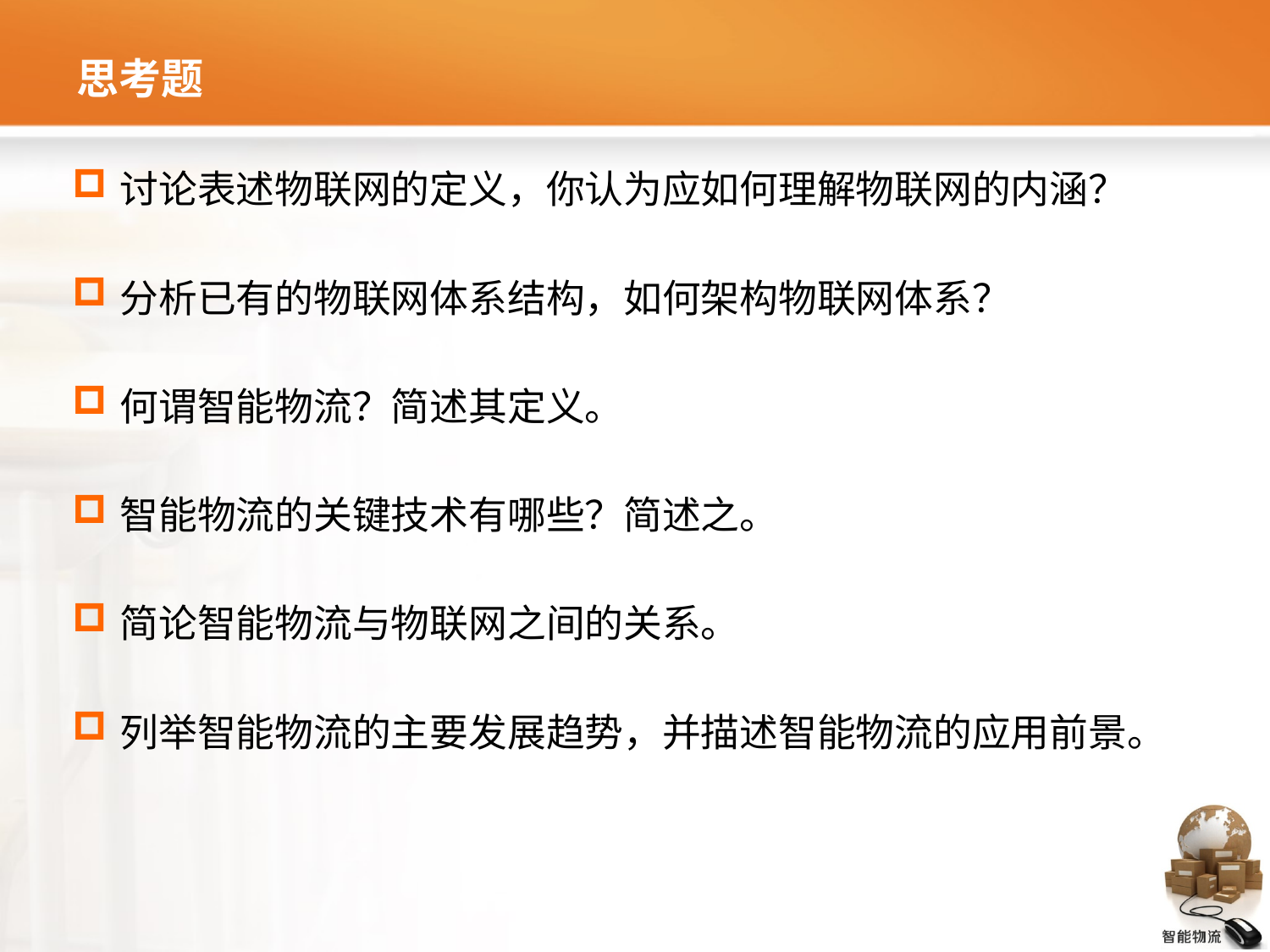

# 思考题
讨论表述物联网的定义，你认为应如何理解物联网的内涵？

分析已有的物联网体系结构，如何架构物联网体系？

何谓智能物流？简述其定义。

智能物流的关键技术有哪些？简述之。

简论智能物流与物联网之间的关系。

列举智能物流的主要发展趋势，并描述智能物流的应用前景。